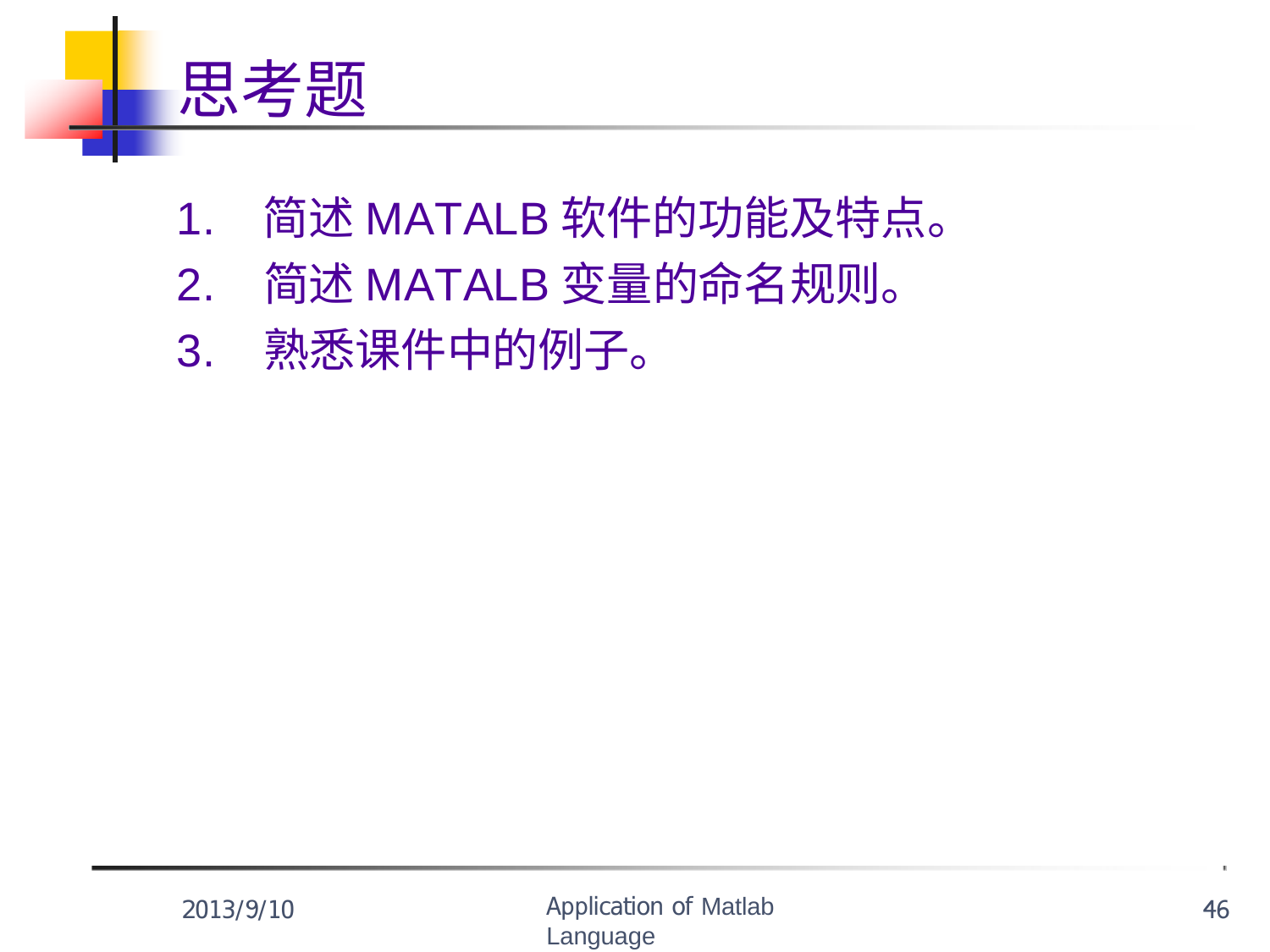

思考题
1.	简述MATALB软件的功能及特点。
2.	简述MATALB变量的命名规则。

3.	熟悉课件中的例子。
Application of Matlab Language
2013/9/10
46